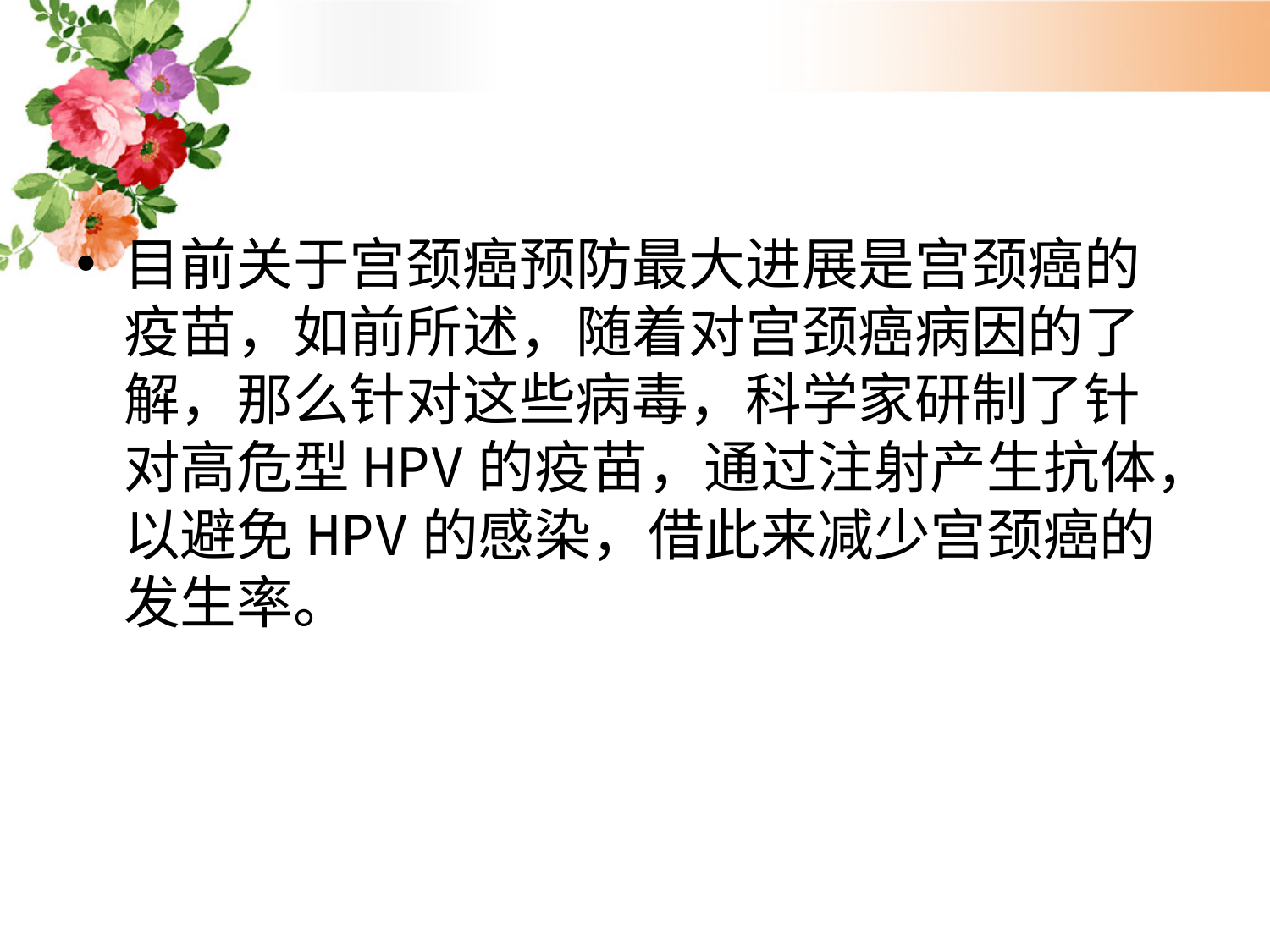

#
目前关于宫颈癌预防最大进展是宫颈癌的疫苗，如前所述，随着对宫颈癌病因的了解，那么针对这些病毒，科学家研制了针对高危型HPV的疫苗，通过注射产生抗体，以避免HPV的感染，借此来减少宫颈癌的发生率。